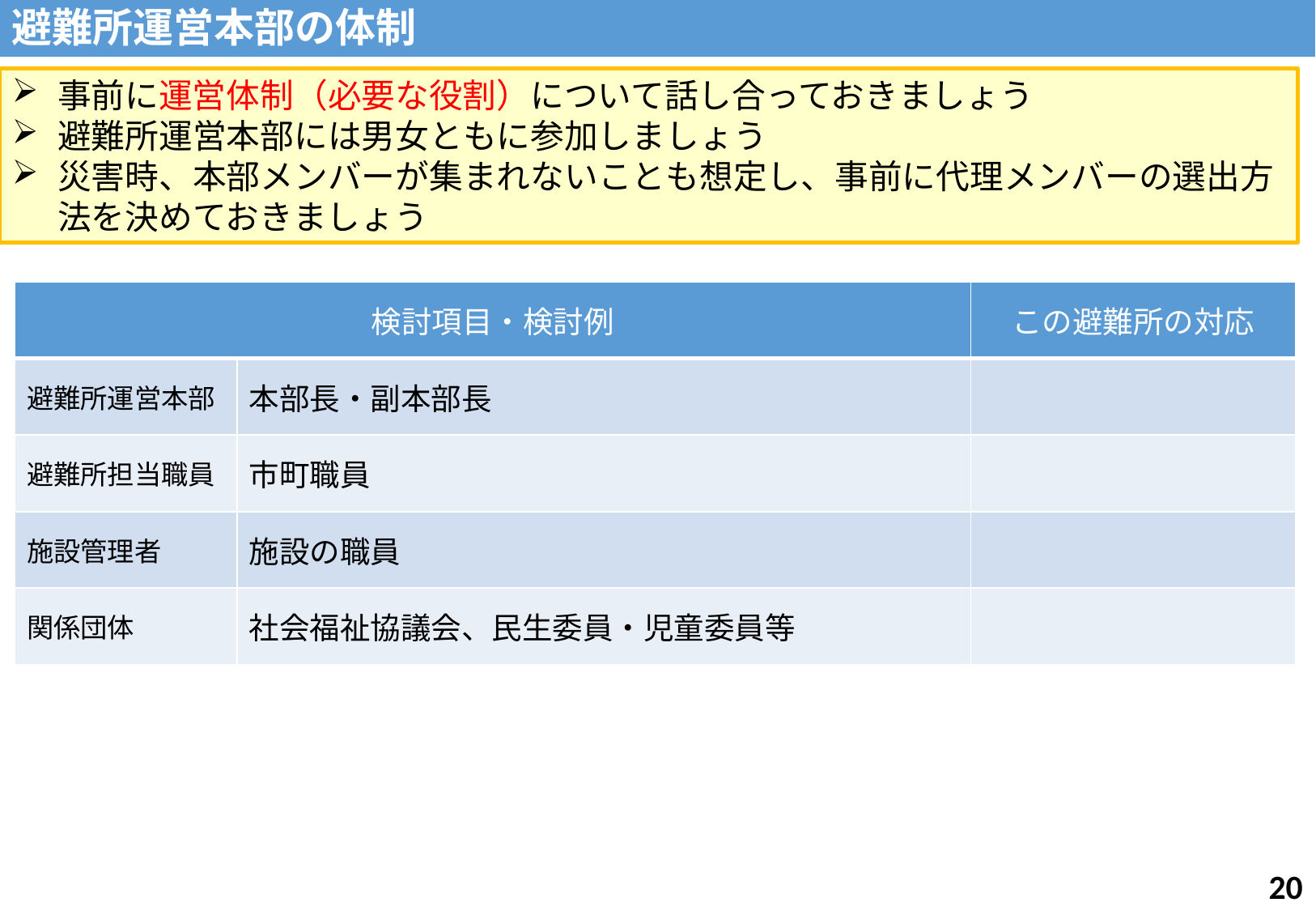

避難所運営本部の体制

事前に運営体制（必要な役割）について話し合っておきましょう
避難所運営本部には男女ともに参加しましょう
災害時、本部メンバーが集まれないことも想定し、事前に代理メンバーの選出方法を決めておきましょう
| 検討項目・検討例 |  | この避難所の対応 |
| --- | --- | --- |
| 避難所運営本部 | 本部長・副本部長 |  |
| 避難所担当職員 | 市町職員 |  |
| 施設管理者 | 施設の職員 |  |
| 関係団体 | 社会福祉協議会、民生委員・児童委員等 |  |
20